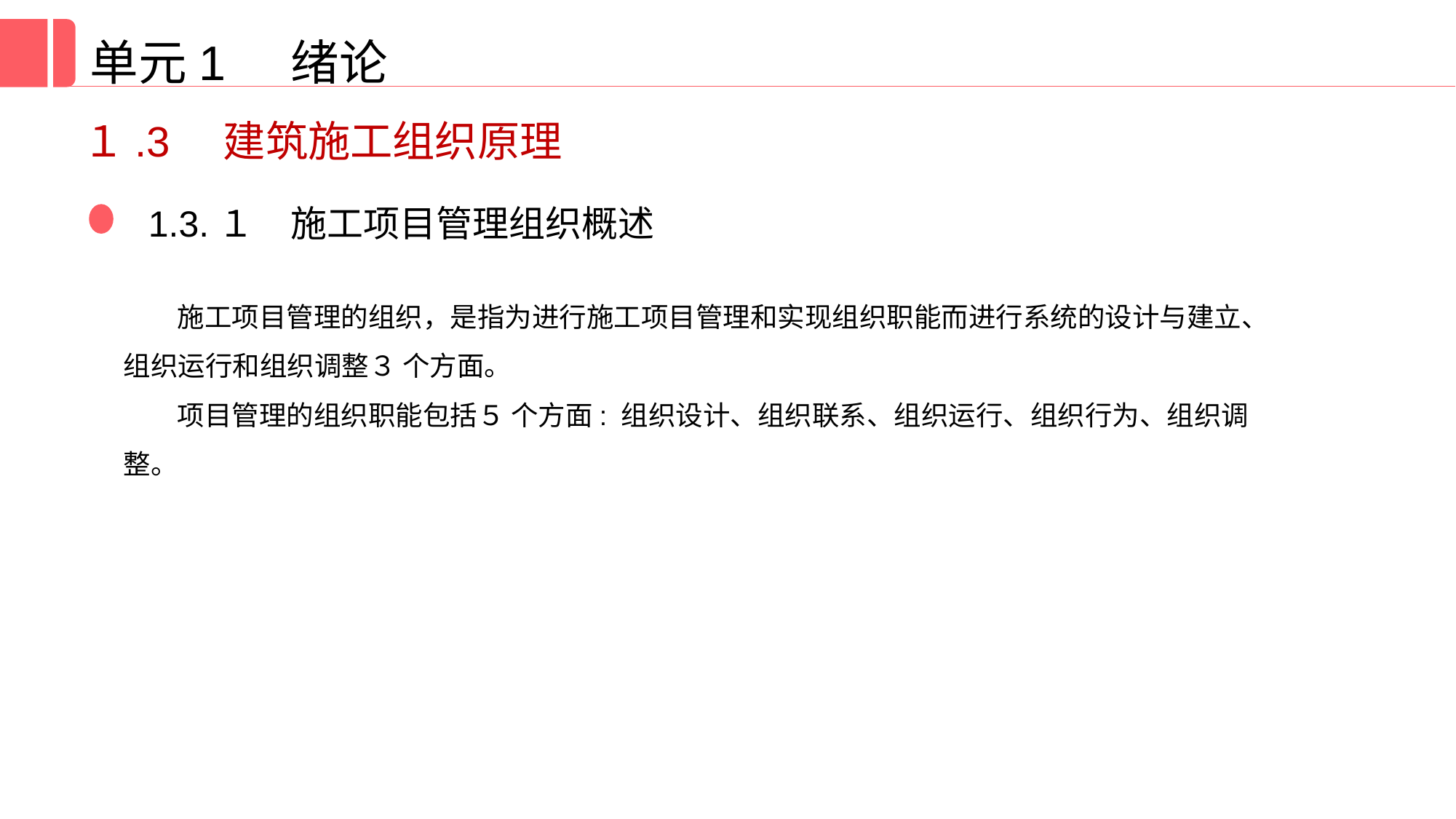

单元1    绪论
１.3　建筑施工组织原理
1.3.１　施工项目管理组织概述

施工项目管理的组织，是指为进行施工项目管理和实现组织职能而进行系统的设计与建立、组织运行和组织调整３ 个方面。
项目管理的组织职能包括５ 个方面: 组织设计、组织联系、组织运行、组织行为、组织调整。